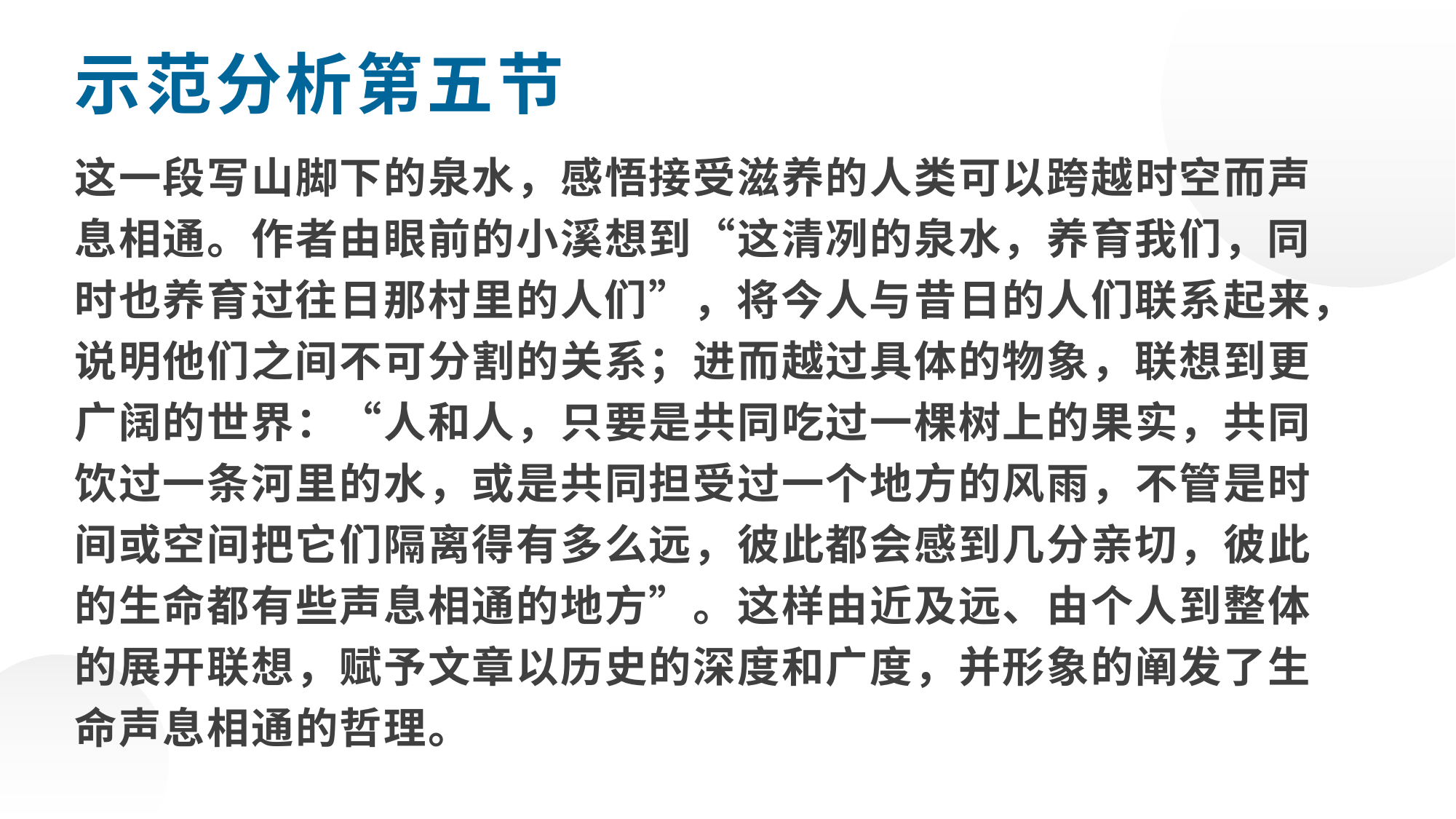

示范分析第五节
这一段写山脚下的泉水，感悟接受滋养的人类可以跨越时空而声息相通。作者由眼前的小溪想到“这清冽的泉水，养育我们，同时也养育过往日那村里的人们”，将今人与昔日的人们联系起来，说明他们之间不可分割的关系；进而越过具体的物象，联想到更广阔的世界：“人和人，只要是共同吃过一棵树上的果实，共同饮过一条河里的水，或是共同担受过一个地方的风雨，不管是时间或空间把它们隔离得有多么远，彼此都会感到几分亲切，彼此的生命都有些声息相通的地方”。这样由近及远、由个人到整体的展开联想，赋予文章以历史的深度和广度，并形象的阐发了生命声息相通的哲理。